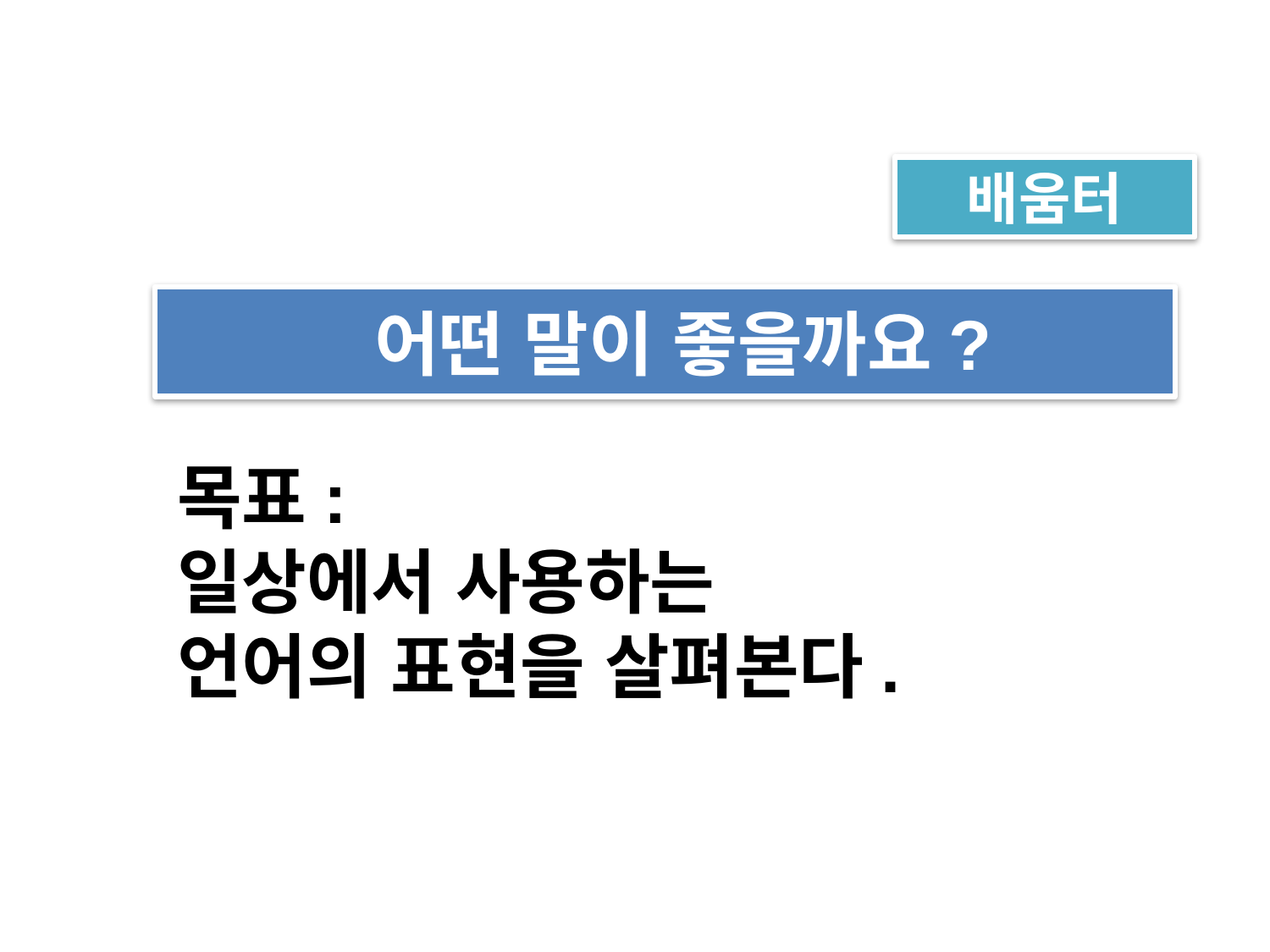

배움터
 어떤 말이 좋을까요?
목표:
일상에서 사용하는
언어의 표현을 살펴본다.